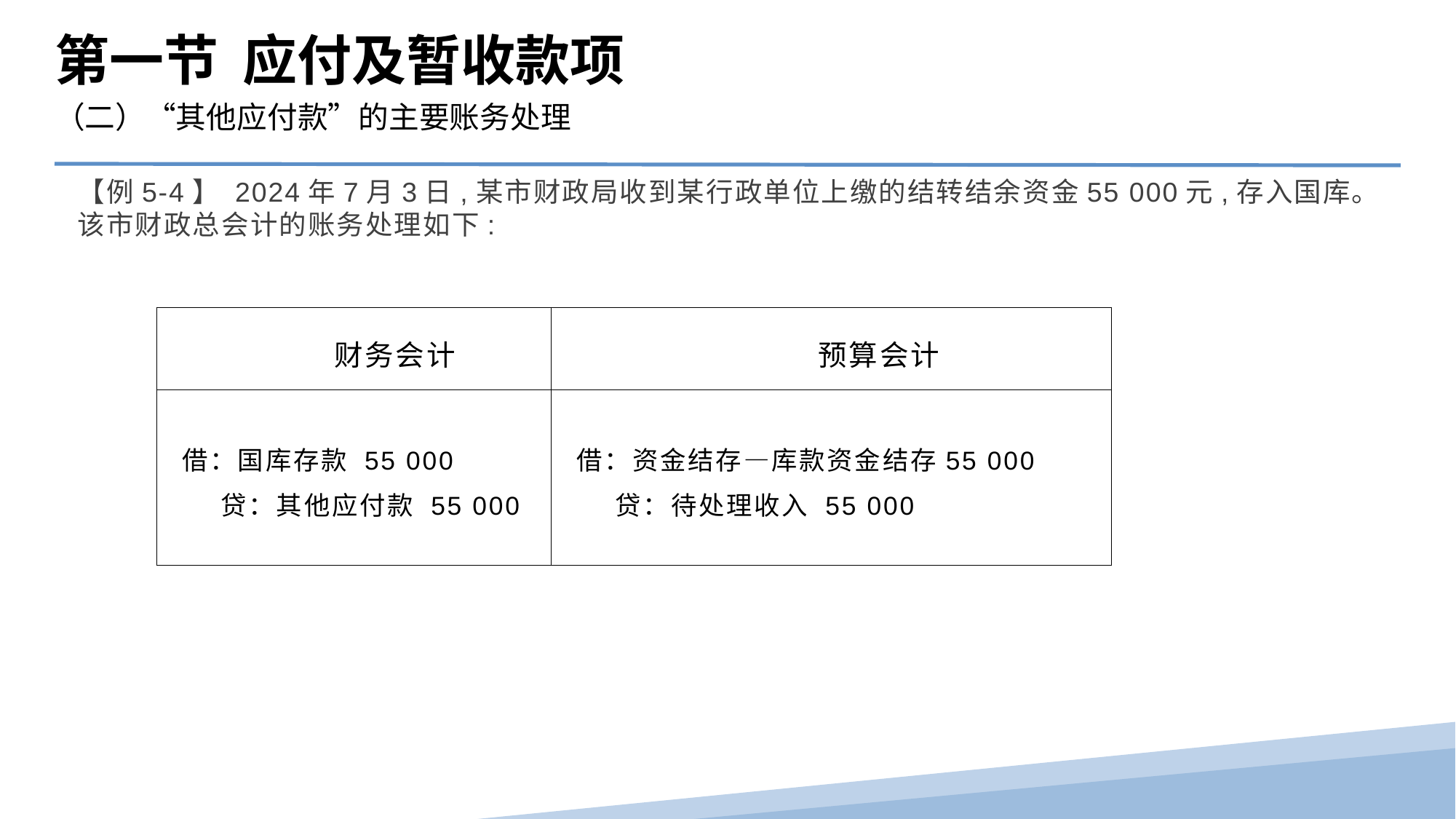

第一节  应付及暂收款项
（二）“其他应付款”的主要账务处理
【例5-4】 2024年7月3日,某市财政局收到某行政单位上缴的结转结余资金55 000元,存入国库。该市财政总会计的账务处理如下:

| 财务会计 | 预算会计 |
| --- | --- |
| 借：国库存款 55 000 贷：其他应付款 55 000 | 借：资金结存―库款资金结存55 000 贷：待处理收入 55 000 |